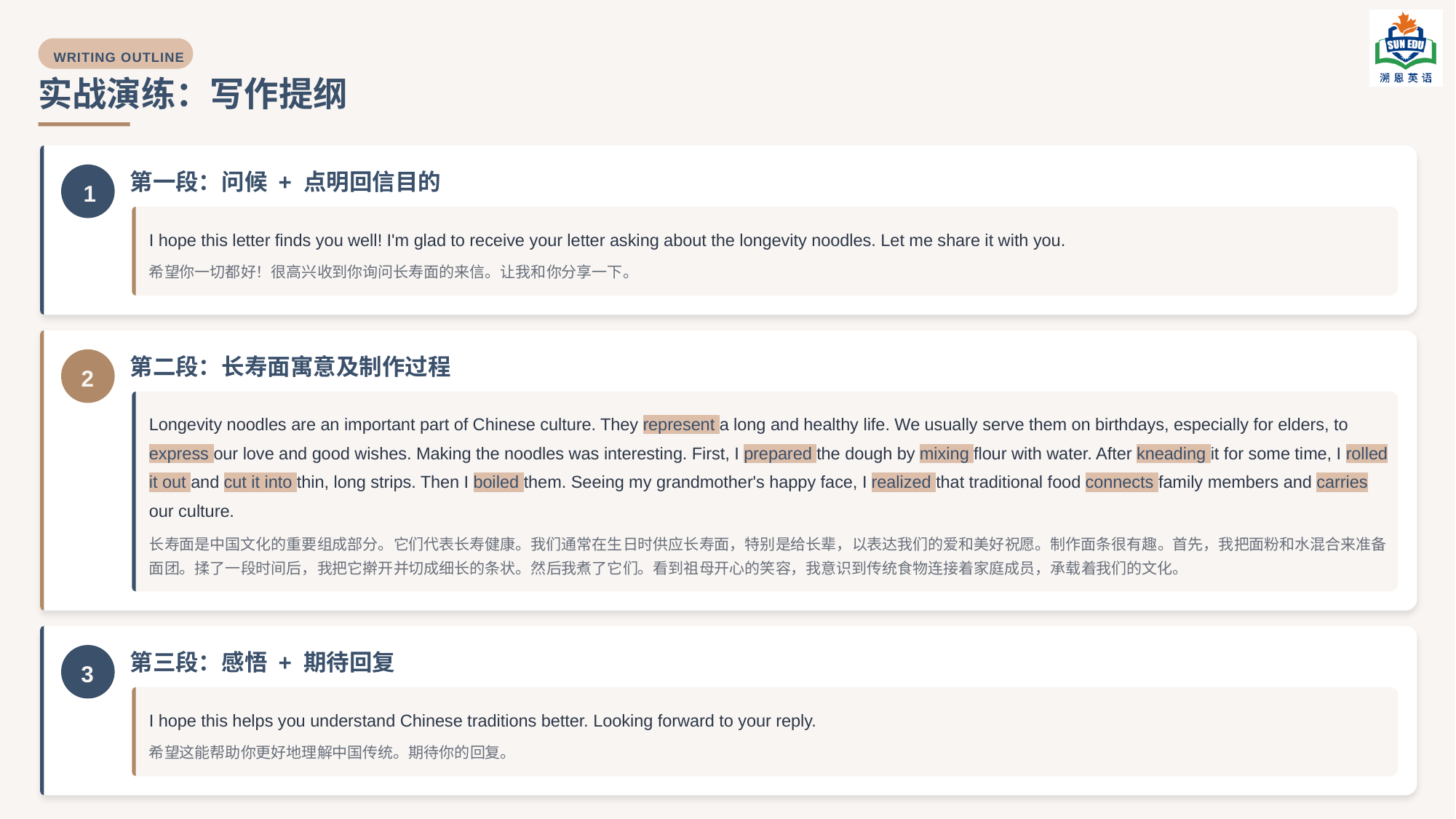

WRITING OUTLINE
实战演练：写作提纲

第一段：问候 + 点明回信目的
1

I hope this letter finds you well! I'm glad to receive your letter asking about the longevity noodles. Let me share it with you.
希望你一切都好！很高兴收到你询问长寿面的来信。让我和你分享一下。

第二段：长寿面寓意及制作过程
2

Longevity noodles are an important part of Chinese culture. They represent a long and healthy life. We usually serve them on birthdays, especially for elders, to express our love and good wishes. Making the noodles was interesting. First, I prepared the dough by mixing flour with water. After kneading it for some time, I rolled it out and cut it into thin, long strips. Then I boiled them. Seeing my grandmother's happy face, I realized that traditional food connects family members and carries our culture.
长寿面是中国文化的重要组成部分。它们代表长寿健康。我们通常在生日时供应长寿面，特别是给长辈，以表达我们的爱和美好祝愿。制作面条很有趣。首先，我把面粉和水混合来准备面团。揉了一段时间后，我把它擀开并切成细长的条状。然后我煮了它们。看到祖母开心的笑容，我意识到传统食物连接着家庭成员，承载着我们的文化。

第三段：感悟 + 期待回复
3

I hope this helps you understand Chinese traditions better. Looking forward to your reply.
希望这能帮助你更好地理解中国传统。期待你的回复。